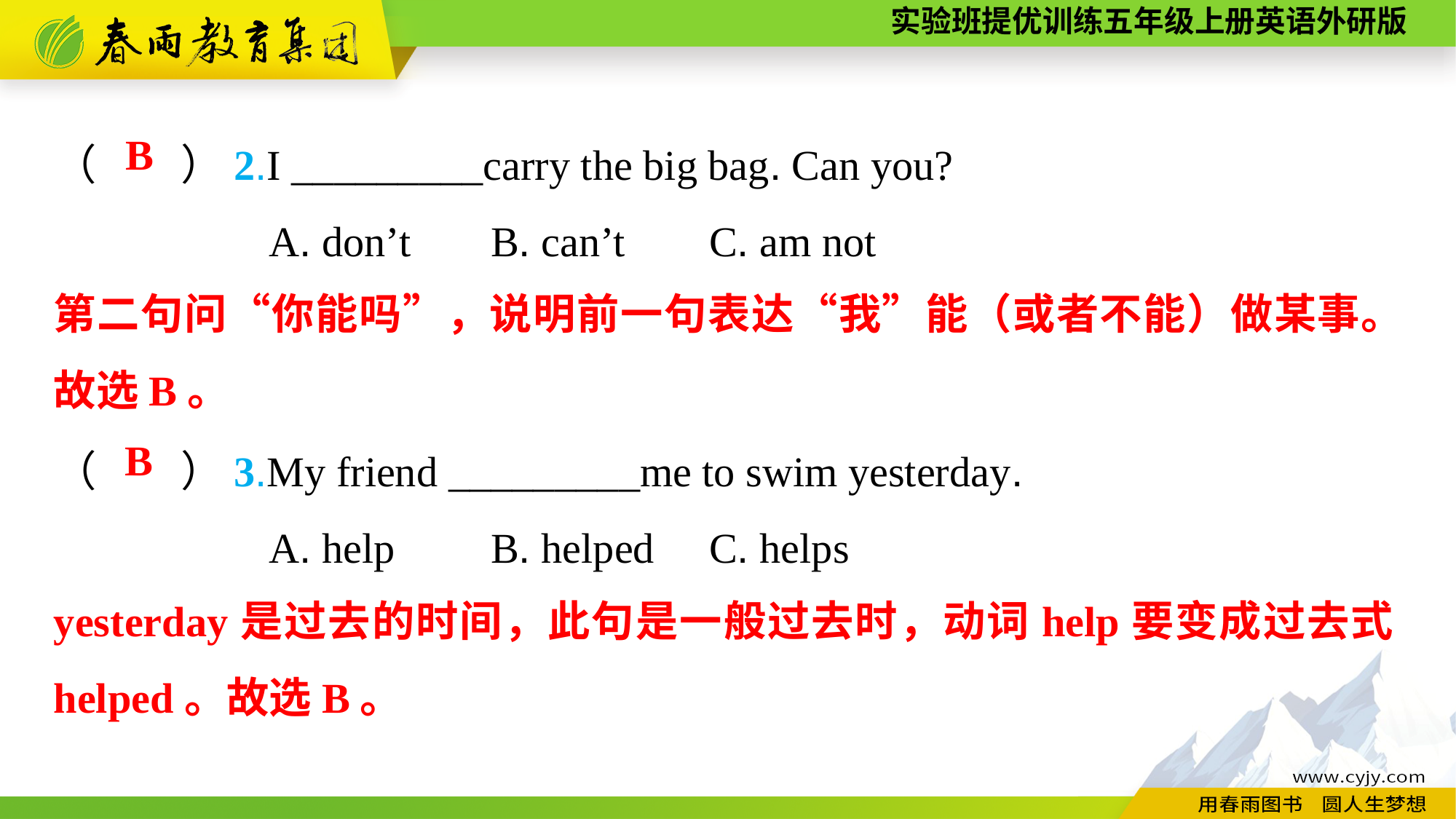

（　　）2.I _________carry the big bag. Can you?
A. don’t	B. can’t	C. am not
B
第二句问“你能吗”，说明前一句表达“我”能（或者不能）做某事。故选B。
（　　）3.My friend _________me to swim yesterday.
A. help	B. helped	C. helps
B
yesterday是过去的时间，此句是一般过去时，动词help要变成过去式helped。故选B。